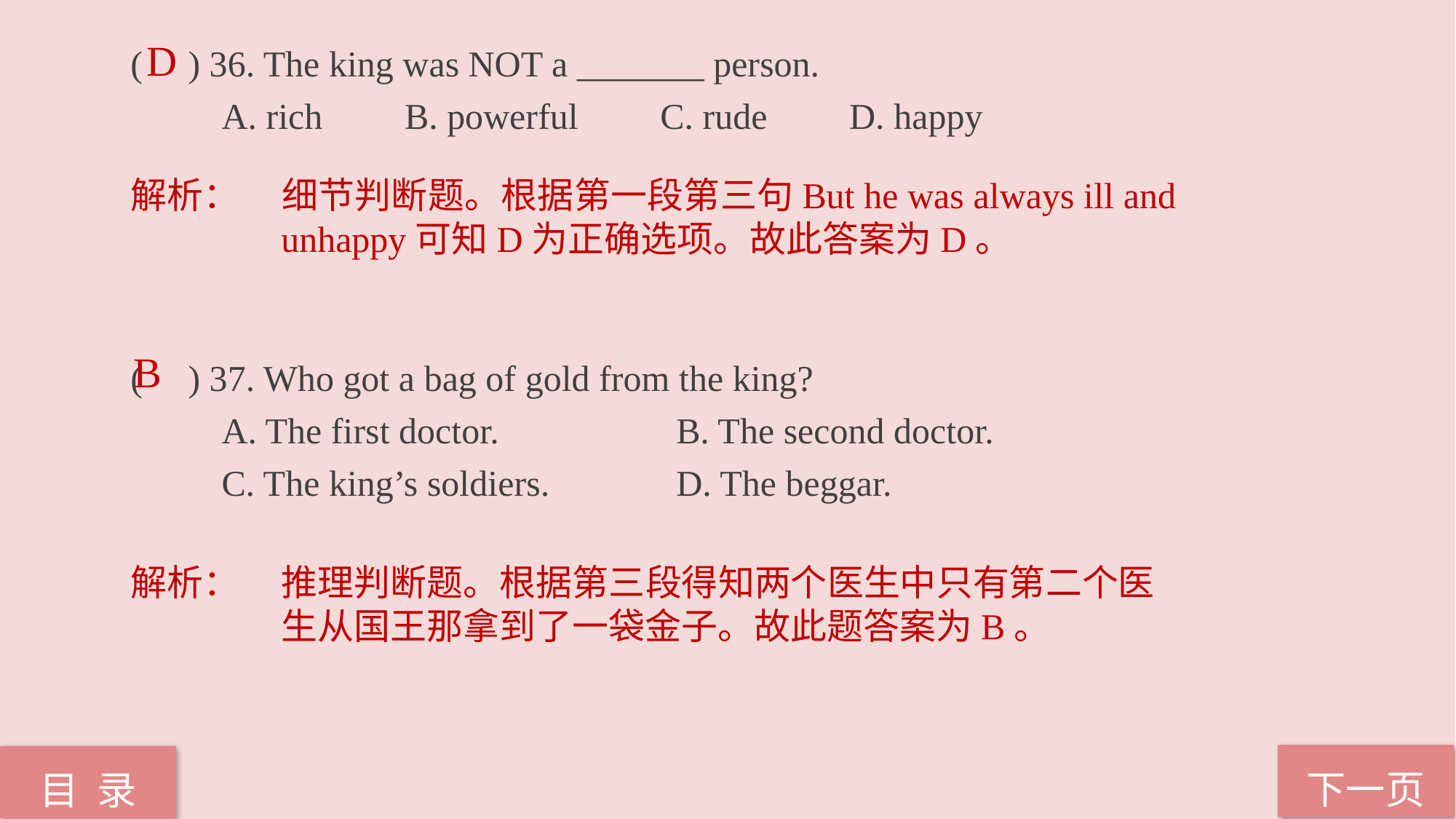

(     ) 36. The king was NOT a _______ person.
          A. rich         B. powerful         C. rude         D. happy

(     ) 37. Who got a bag of gold from the king?
          A. The first doctor.		B. The second doctor.
          C. The king’s soldiers.             	D. The beggar.
D
解析：	细节判断题。根据第一段第三句But he was always ill and unhappy可知D为正确选项。故此答案为D。
B
解析：	推理判断题。根据第三段得知两个医生中只有第二个医生从国王那拿到了一袋金子。故此题答案为B。